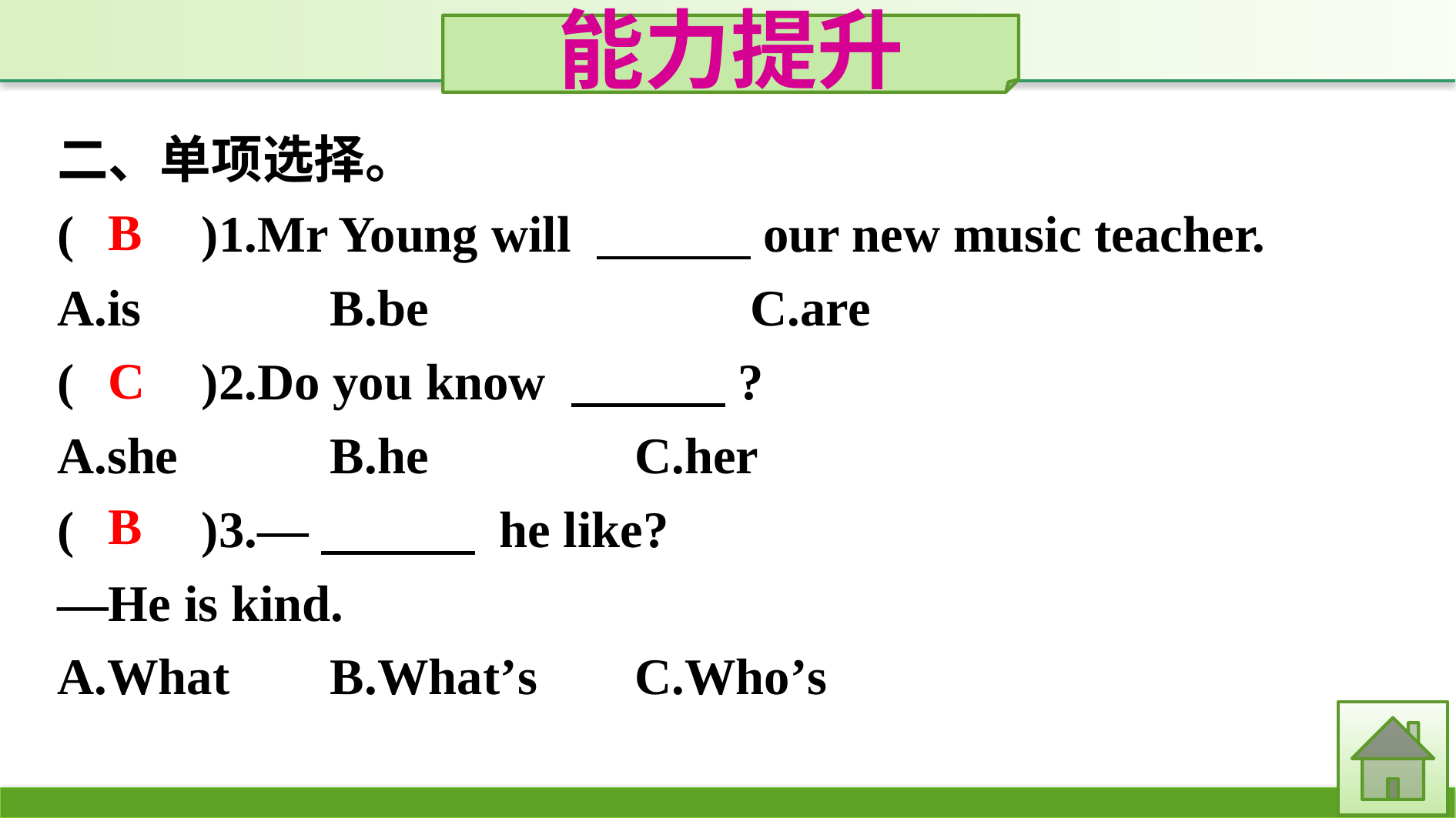

能力提升
二、单项选择。
(　　)1.Mr Young will 　　　our new music teacher.
A.is　　　	B.be　　　		C.are
(　　)2.Do you know 　　　?
A.she		B.he			C.her
(　　)3.—　　　 he like?
—He is kind.
A.What	B.What’s		C.Who’s
B
C
B